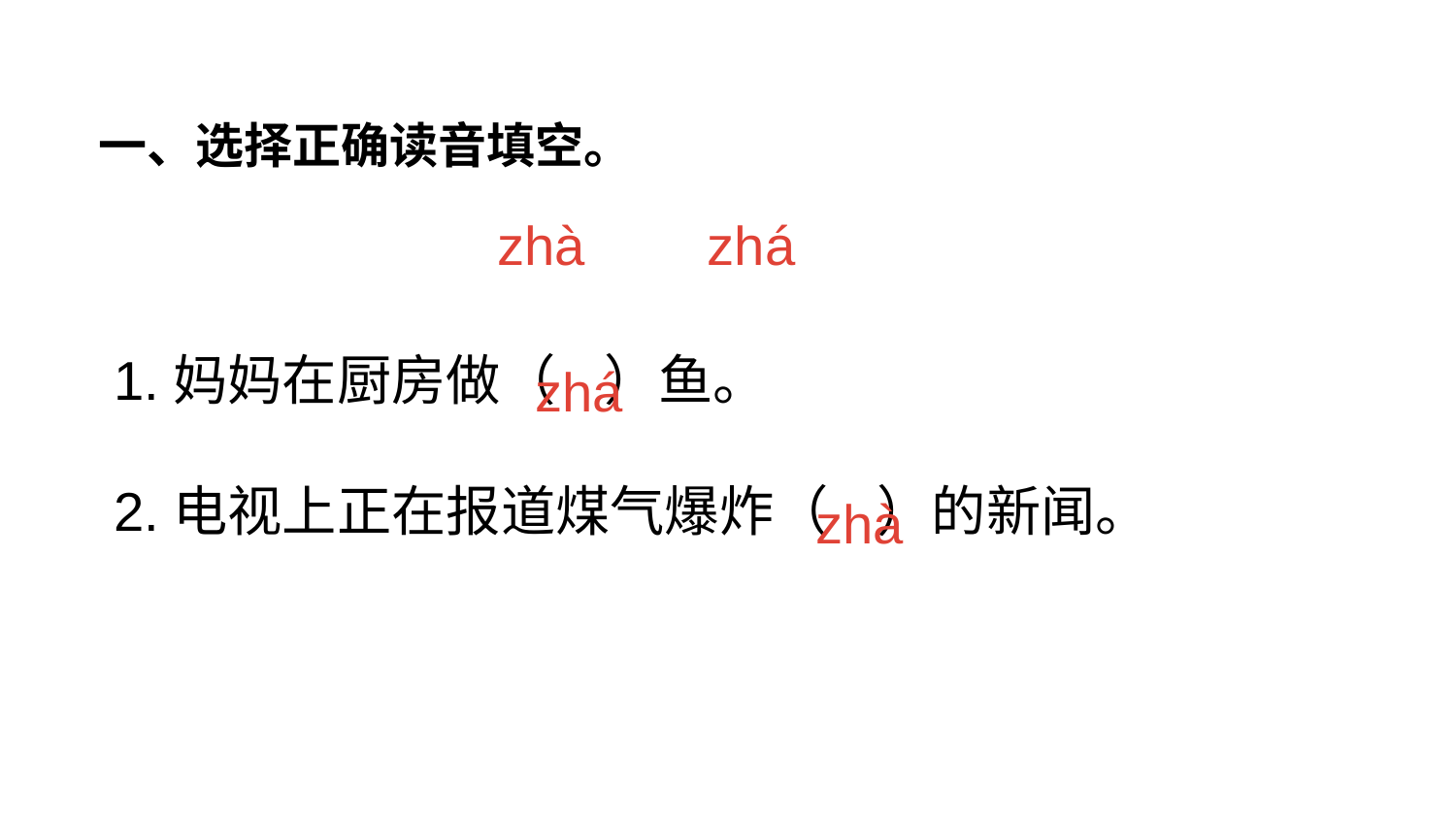

一、选择正确读音填空。
zhà        zhá
1.妈妈在厨房做（    ）鱼。

2.电视上正在报道煤气爆炸（    ）的新闻。
zhá
zhà